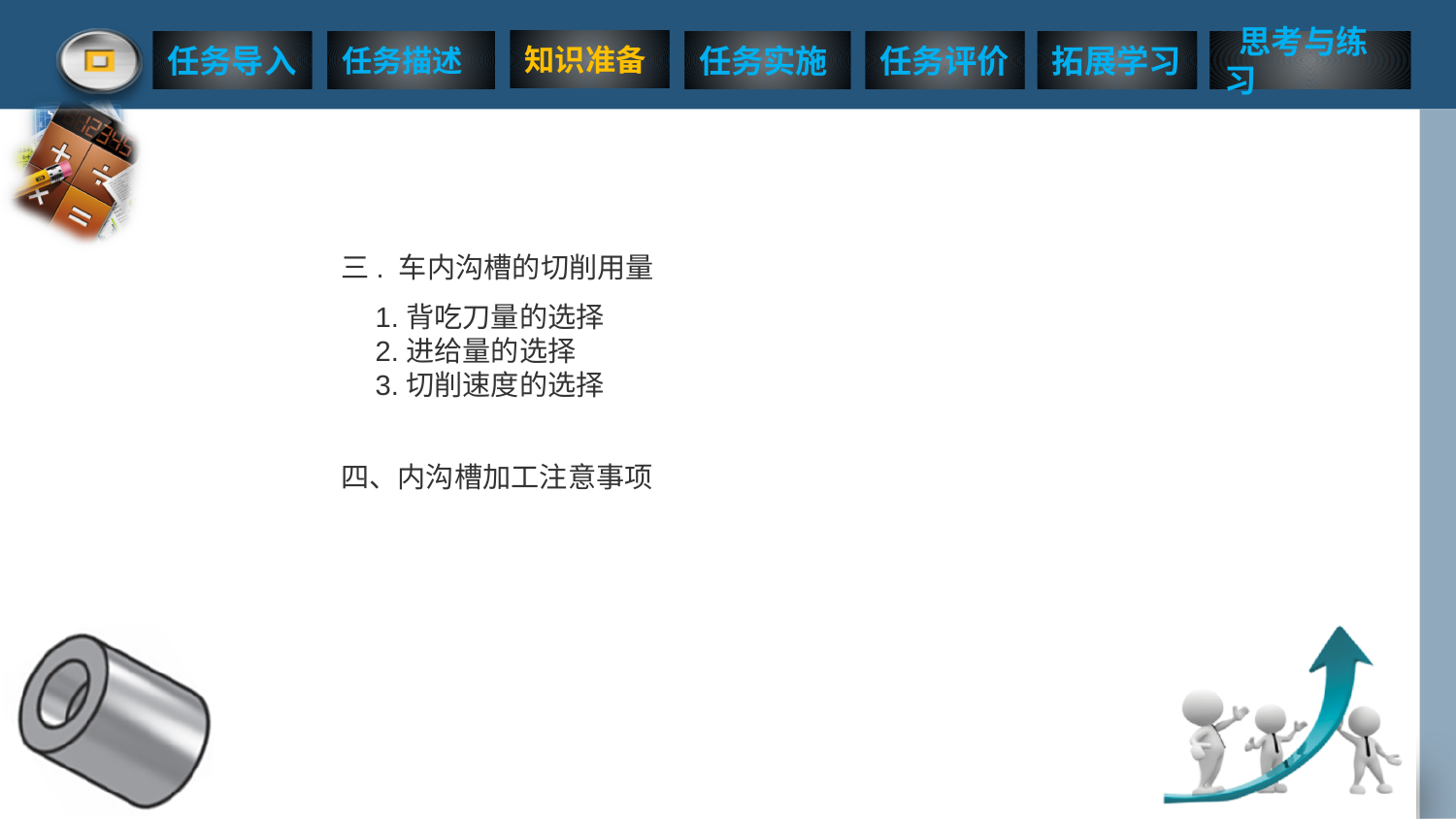

三. 车内沟槽的切削用量
1.背吃刀量的选择
2.进给量的选择
3.切削速度的选择
四、内沟槽加工注意事项